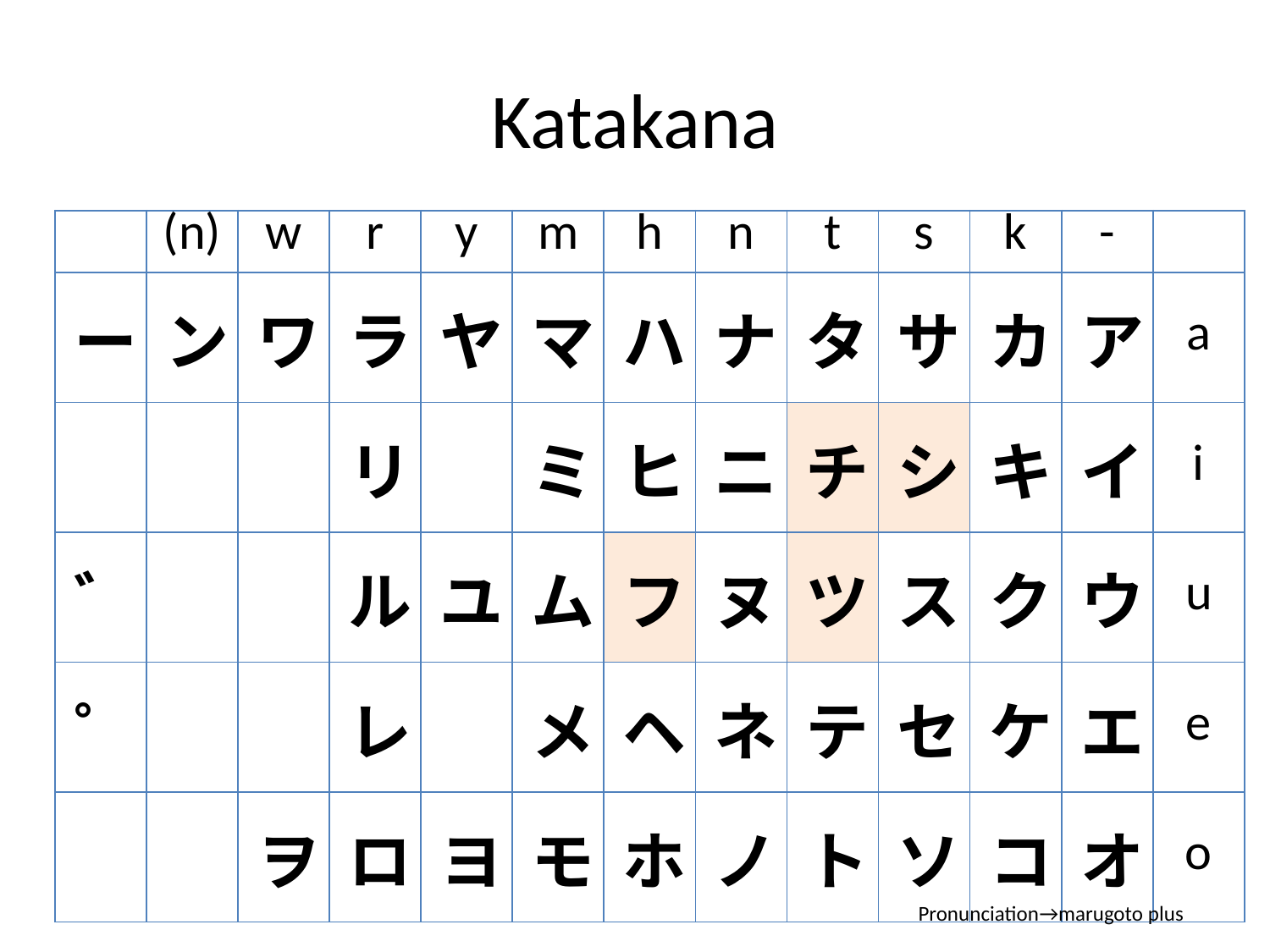

# Katakana
|  | (n) | w | r | y | m | h | n | t | s | k | - |  |
| --- | --- | --- | --- | --- | --- | --- | --- | --- | --- | --- | --- | --- |
| ー | ン | ワ | ラ | ヤ | マ | ハ | ナ | タ | サ | カ | ア | a |
|  |  |  | リ |  | ミ | ヒ | ニ | チ | シ | キ | イ | i |
| ゛ |  |  | ル | ユ | ム | フ | ヌ | ツ | ス | ク | ウ | u |
| ゜ |  |  | レ |  | メ | ヘ | ネ | テ | セ | ケ | エ | e |
|  |  | ヲ | ロ | ヨ | モ | ホ | ノ | ト | ソ | コ | オ | o |
Pronunciation→marugoto plus